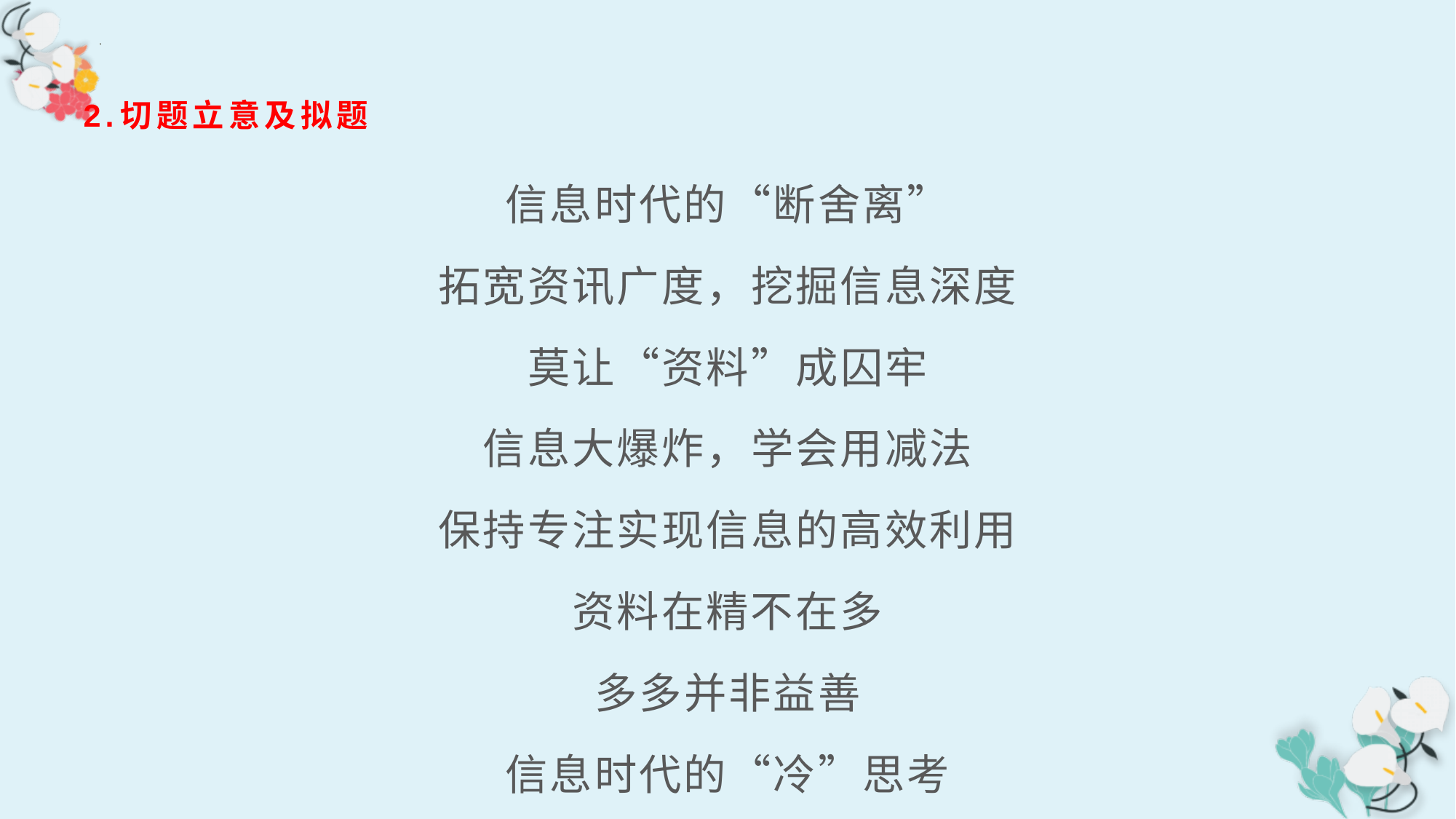

2.切题立意及拟题
信息时代的“断舍离”
拓宽资讯广度，挖掘信息深度
莫让“资料”成囚牢
信息大爆炸，学会用减法
保持专注实现信息的高效利用
资料在精不在多
多多并非益善
信息时代的“冷”思考